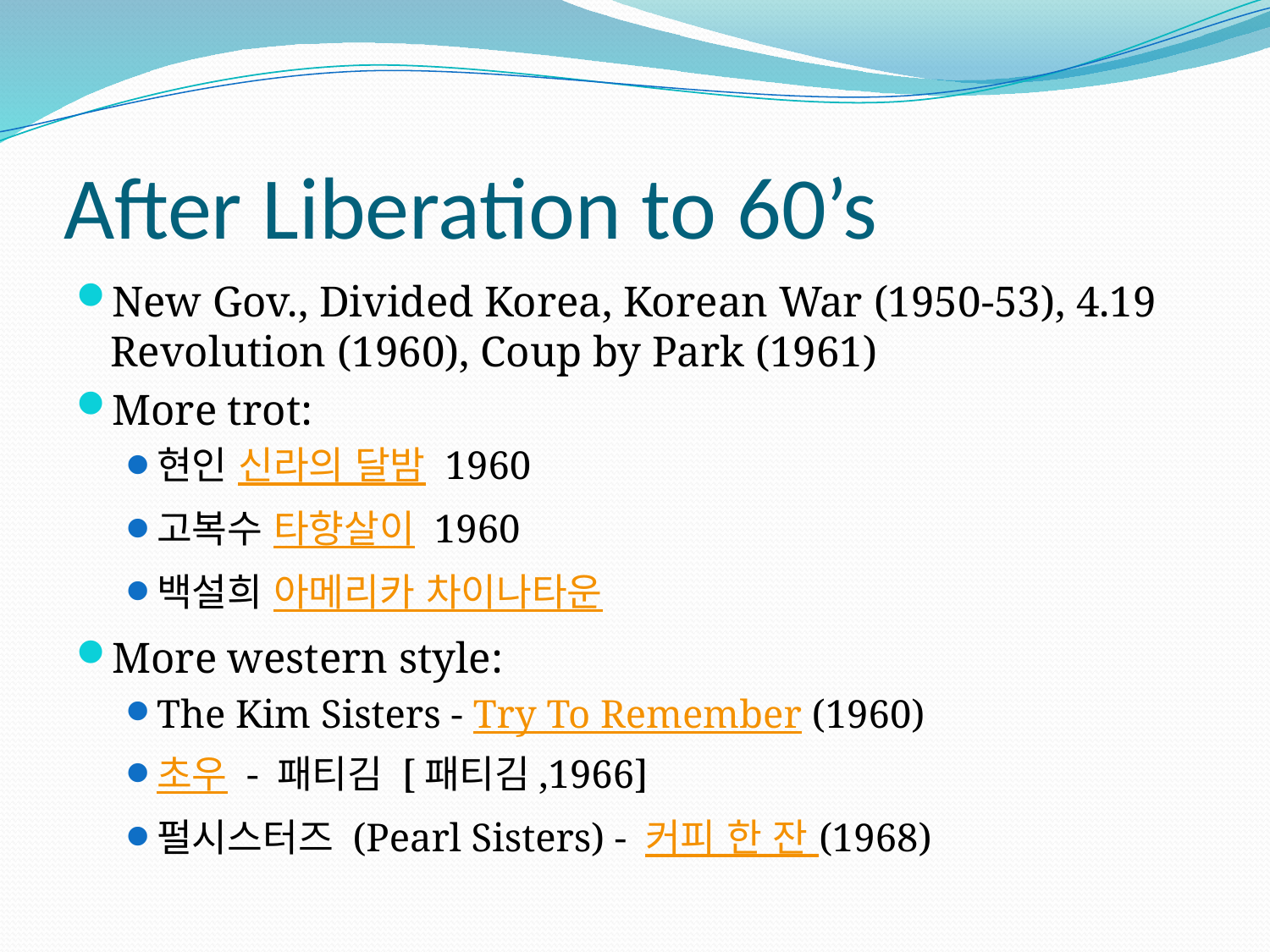

# After Liberation to 60’s
New Gov., Divided Korea, Korean War (1950-53), 4.19 Revolution (1960), Coup by Park (1961)
More trot:
현인 신라의 달밤 1960
고복수 타향살이 1960
백설희 아메리카 차이나타운
More western style:
The Kim Sisters - Try To Remember (1960)
초우 - 패티김 [패티김,1966]
펄시스터즈 (Pearl Sisters) - 커피 한 잔 (1968)